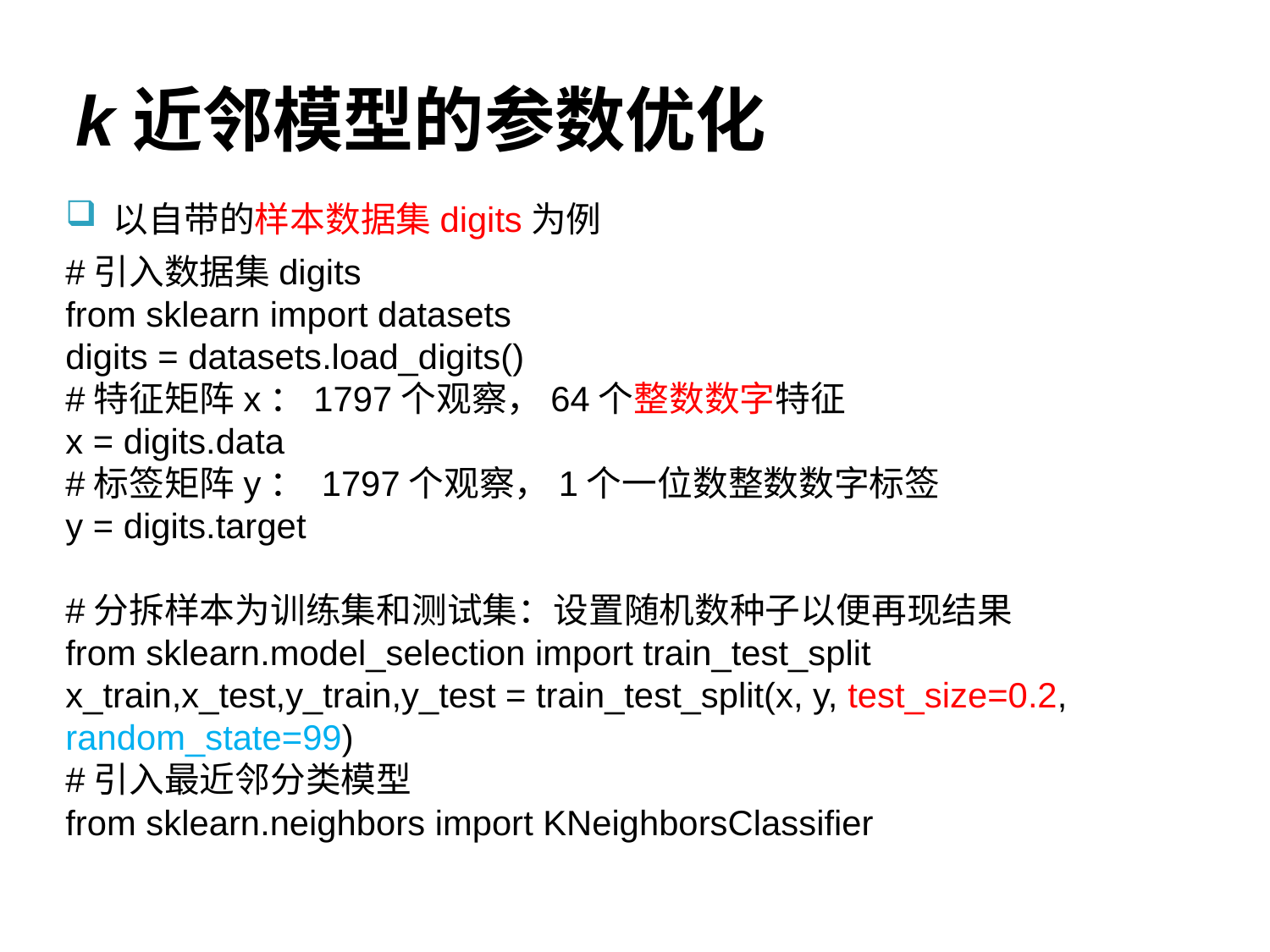

# k近邻模型的参数优化
以自带的样本数据集digits为例
#引入数据集digits
from sklearn import datasets
digits = datasets.load_digits()
#特征矩阵x：1797个观察，64个整数数字特征
x = digits.data
#标签矩阵y： 1797个观察，1个一位数整数数字标签
y = digits.target

#分拆样本为训练集和测试集：设置随机数种子以便再现结果
from sklearn.model_selection import train_test_split
x_train,x_test,y_train,y_test = train_test_split(x, y, test_size=0.2, random_state=99)
#引入最近邻分类模型
from sklearn.neighbors import KNeighborsClassifier